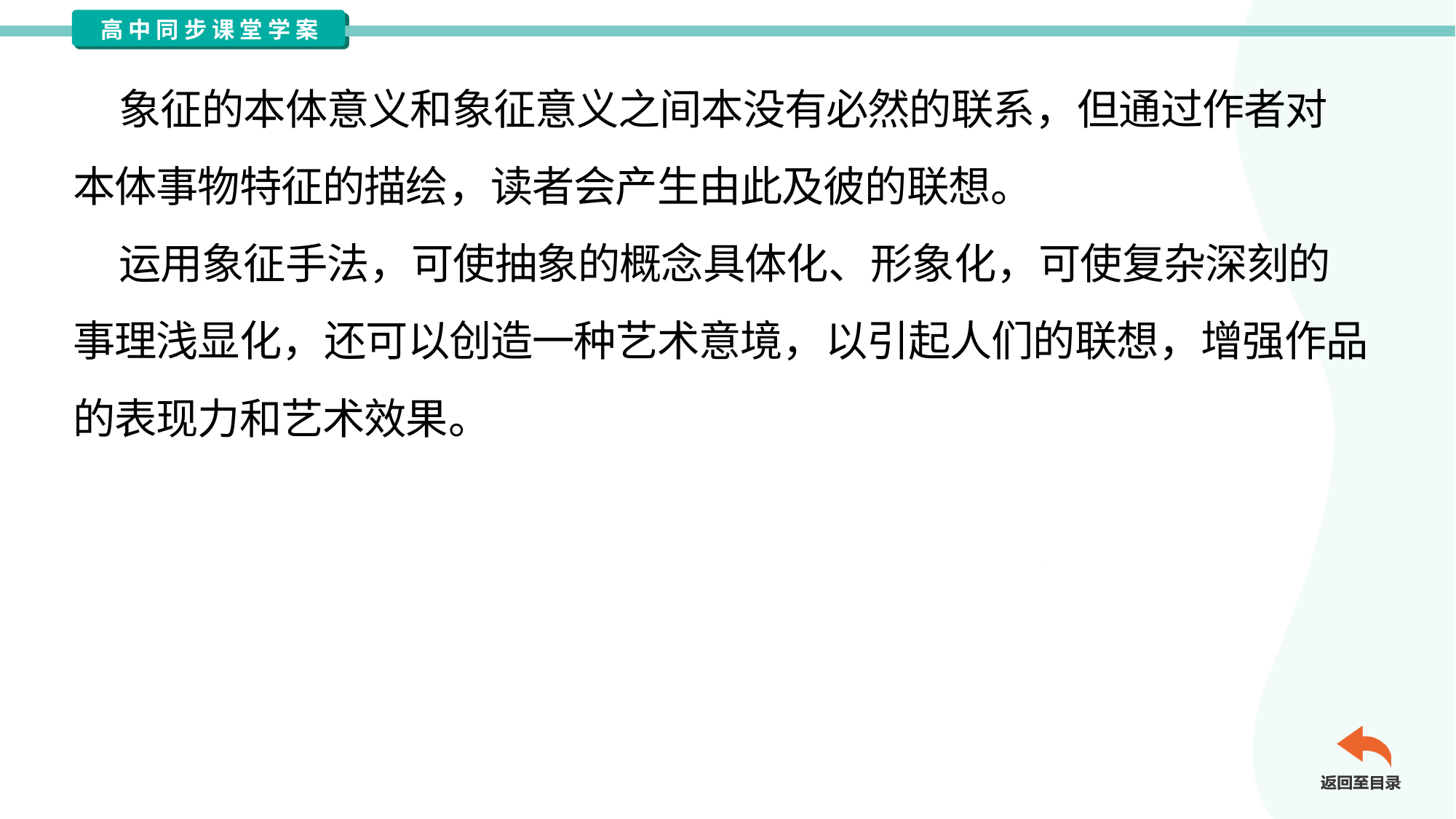

象征的本体意义和象征意义之间本没有必然的联系，但通过作者对
本体事物特征的描绘，读者会产生由此及彼的联想。
    运用象征手法，可使抽象的概念具体化、形象化，可使复杂深刻的
事理浅显化，还可以创造一种艺术意境，以引起人们的联想，增强作品
的表现力和艺术效果。